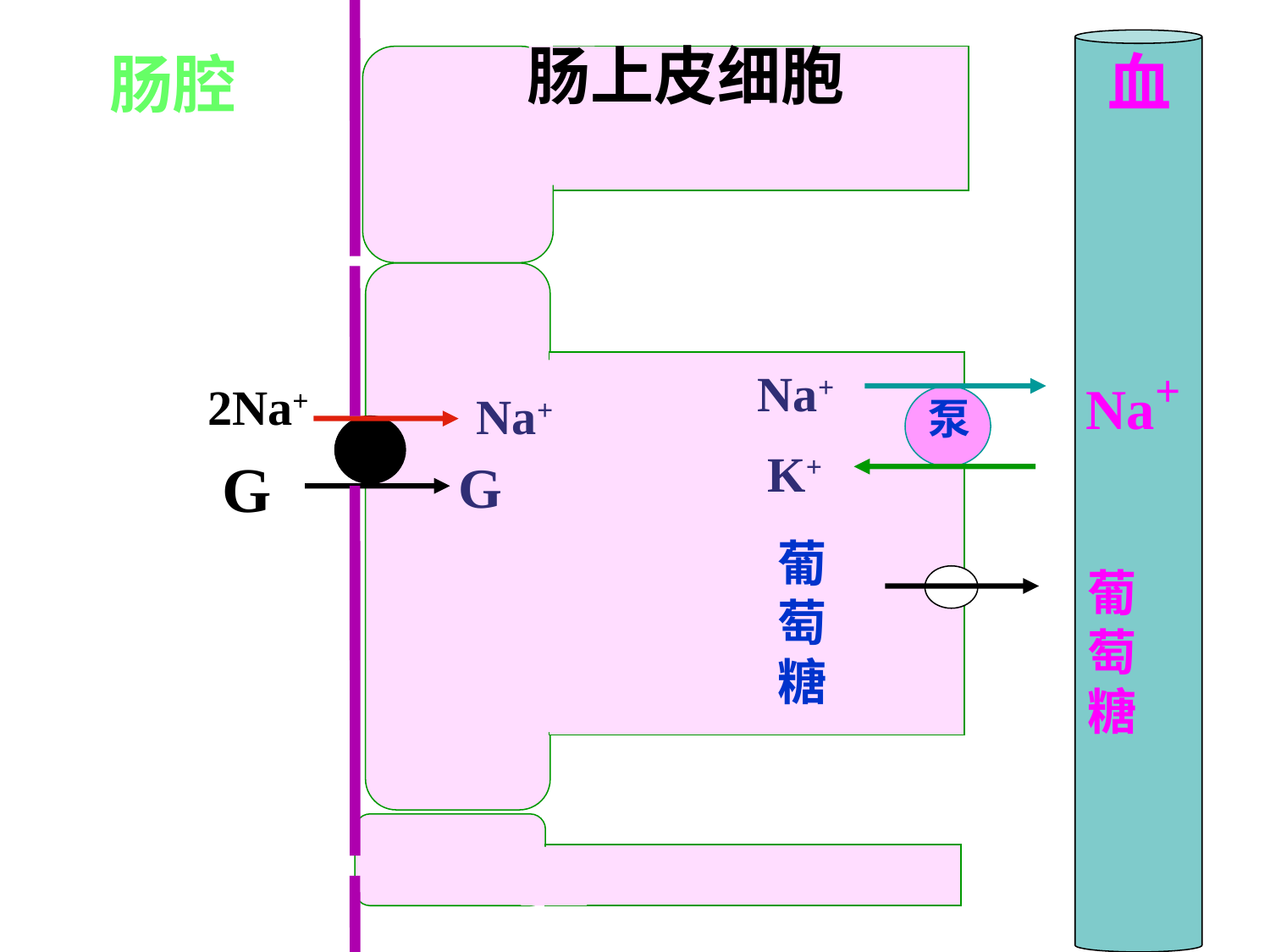

肠上皮细胞

血
肠腔

Na+
Na+

2Na+

Na+
  泵

K+
G
G

葡萄糖
葡萄糖